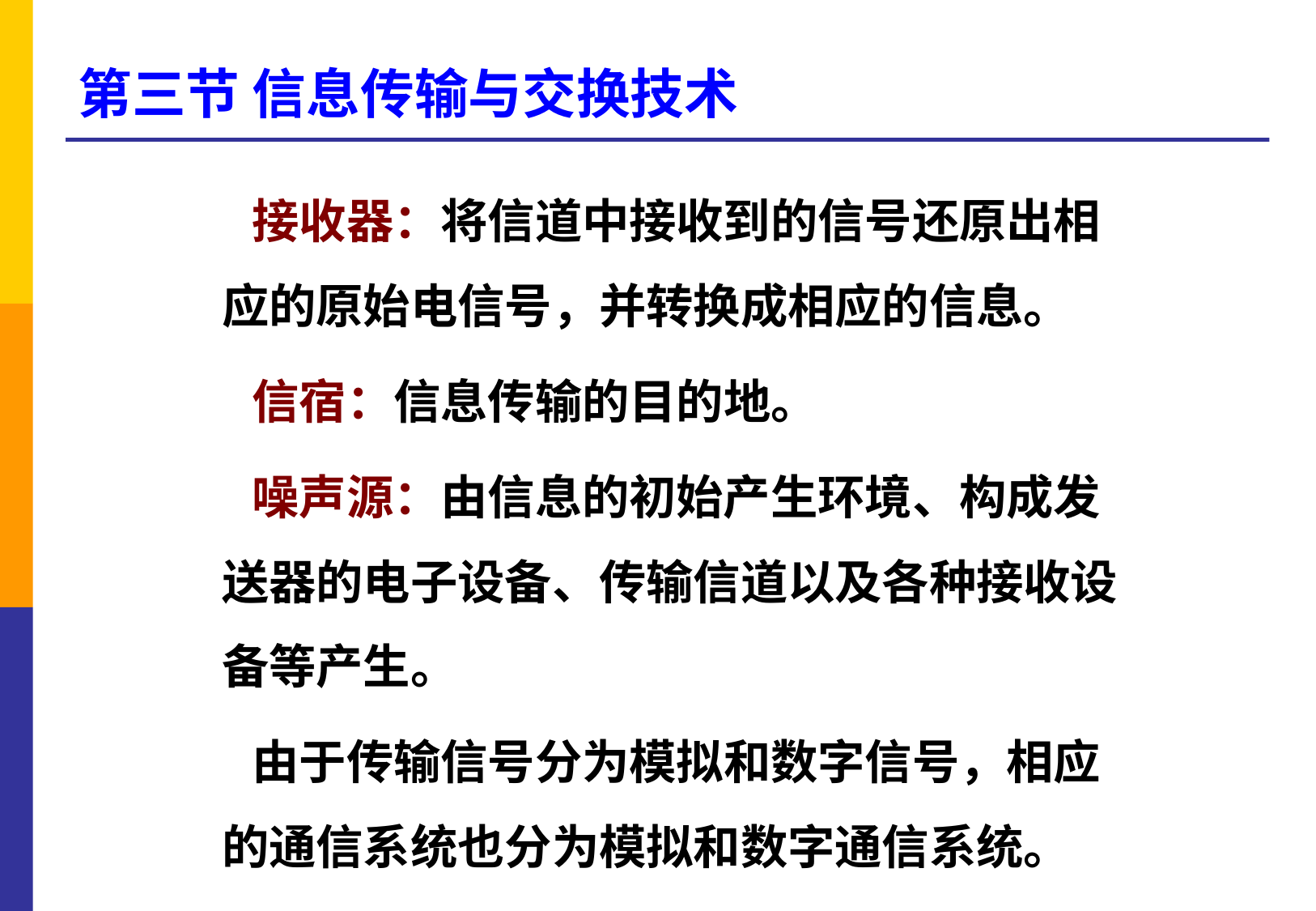

# 第三节 信息传输与交换技术
      接收器：将信道中接收到的信号还原出相应的原始电信号，并转换成相应的信息。
      信宿：信息传输的目的地。
      噪声源：由信息的初始产生环境、构成发送器的电子设备、传输信道以及各种接收设备等产生。
      由于传输信号分为模拟和数字信号，相应的通信系统也分为模拟和数字通信系统。